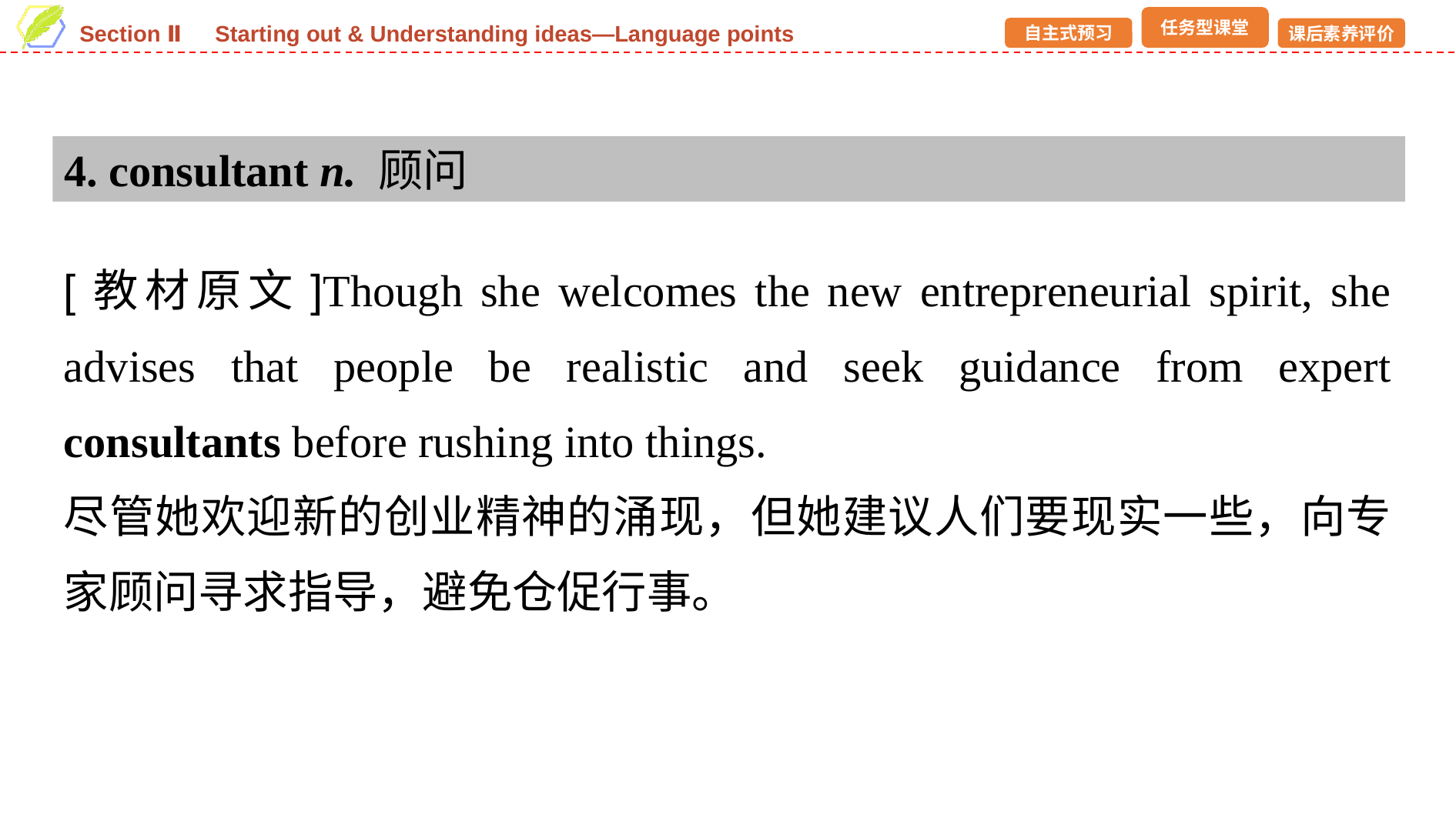

4. consultant n. 顾问
[教材原文]Though she welcomes the new entrepreneurial spirit, she advises that people be realistic and seek guidance from expert consultants before rushing into things.
尽管她欢迎新的创业精神的涌现，但她建议人们要现实一些，向专家顾问寻求指导，避免仓促行事。